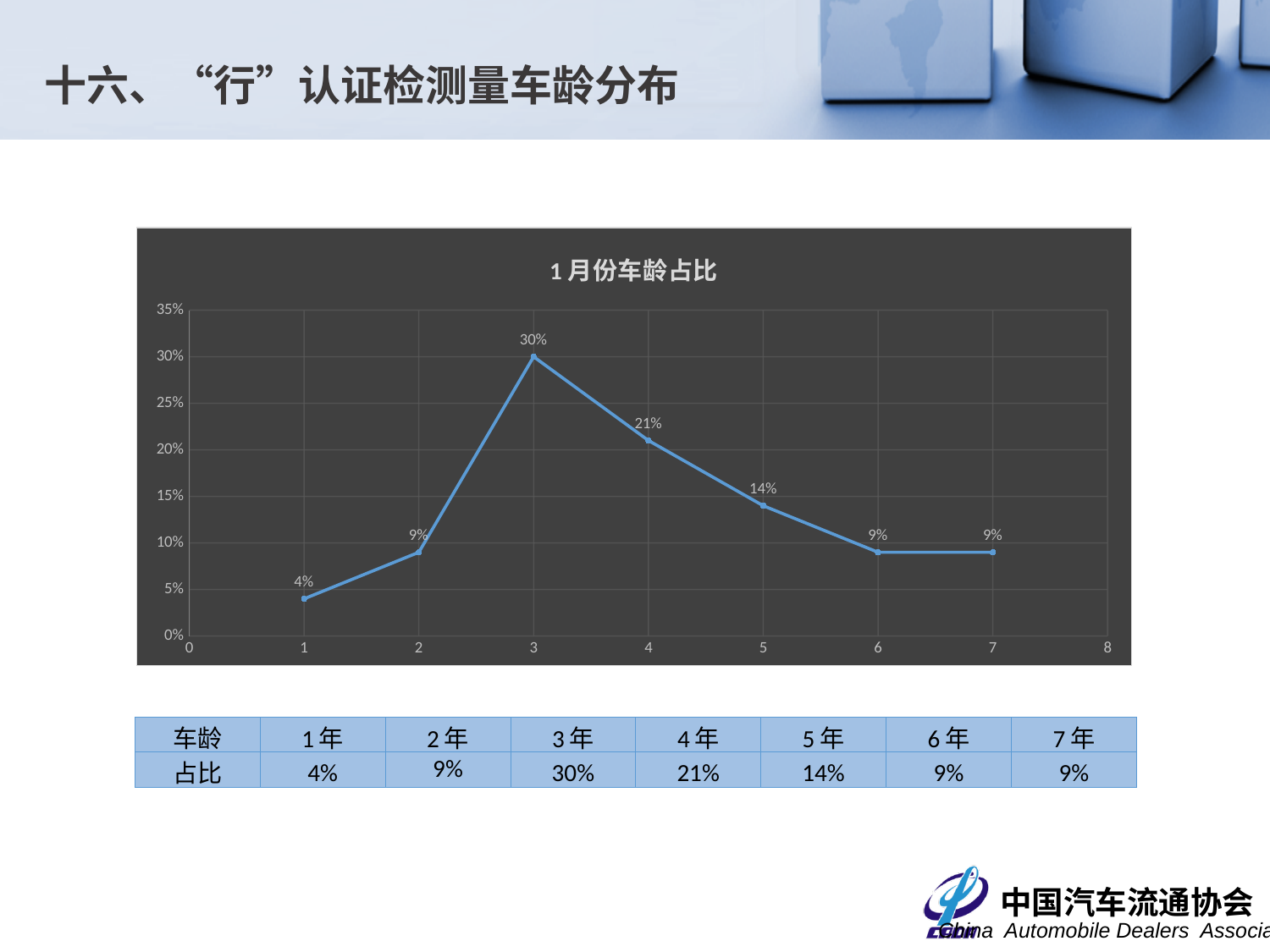

十六、“行”认证检测量车龄分布

### Chart: 1月份车龄占比

| Category | 占比 |
|---|---|
| 车龄 | 1年 | 2年 | 3年 | 4年 | 5年 | 6年 | 7年 |
| --- | --- | --- | --- | --- | --- | --- | --- |
| 占比 | 4% | 9% | 30% | 21% | 14% | 9% | 9% |